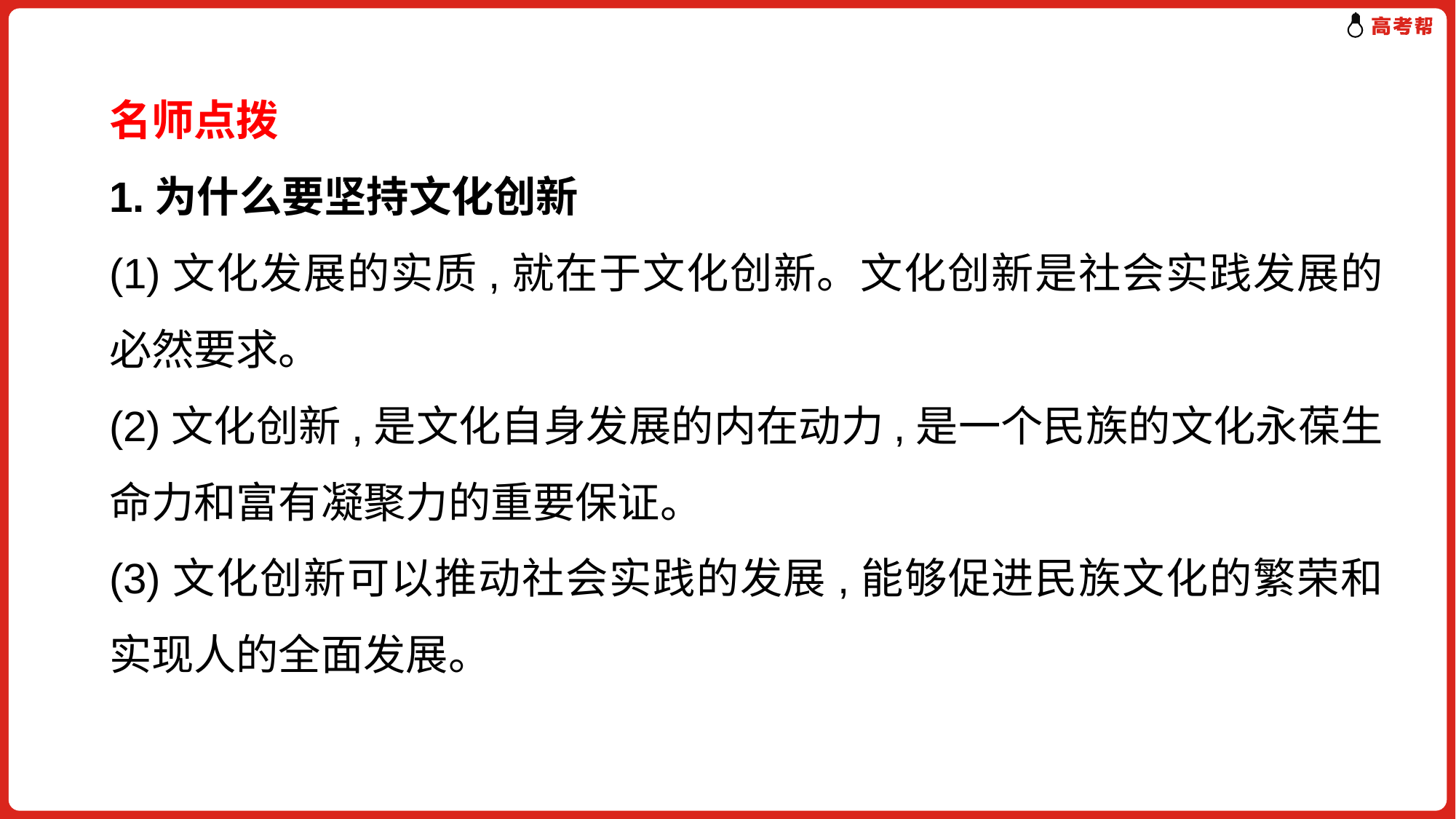

名师点拨
1.为什么要坚持文化创新
(1)文化发展的实质,就在于文化创新。文化创新是社会实践发展的必然要求。
(2)文化创新,是文化自身发展的内在动力,是一个民族的文化永葆生命力和富有凝聚力的重要保证。
(3)文化创新可以推动社会实践的发展,能够促进民族文化的繁荣和实现人的全面发展。